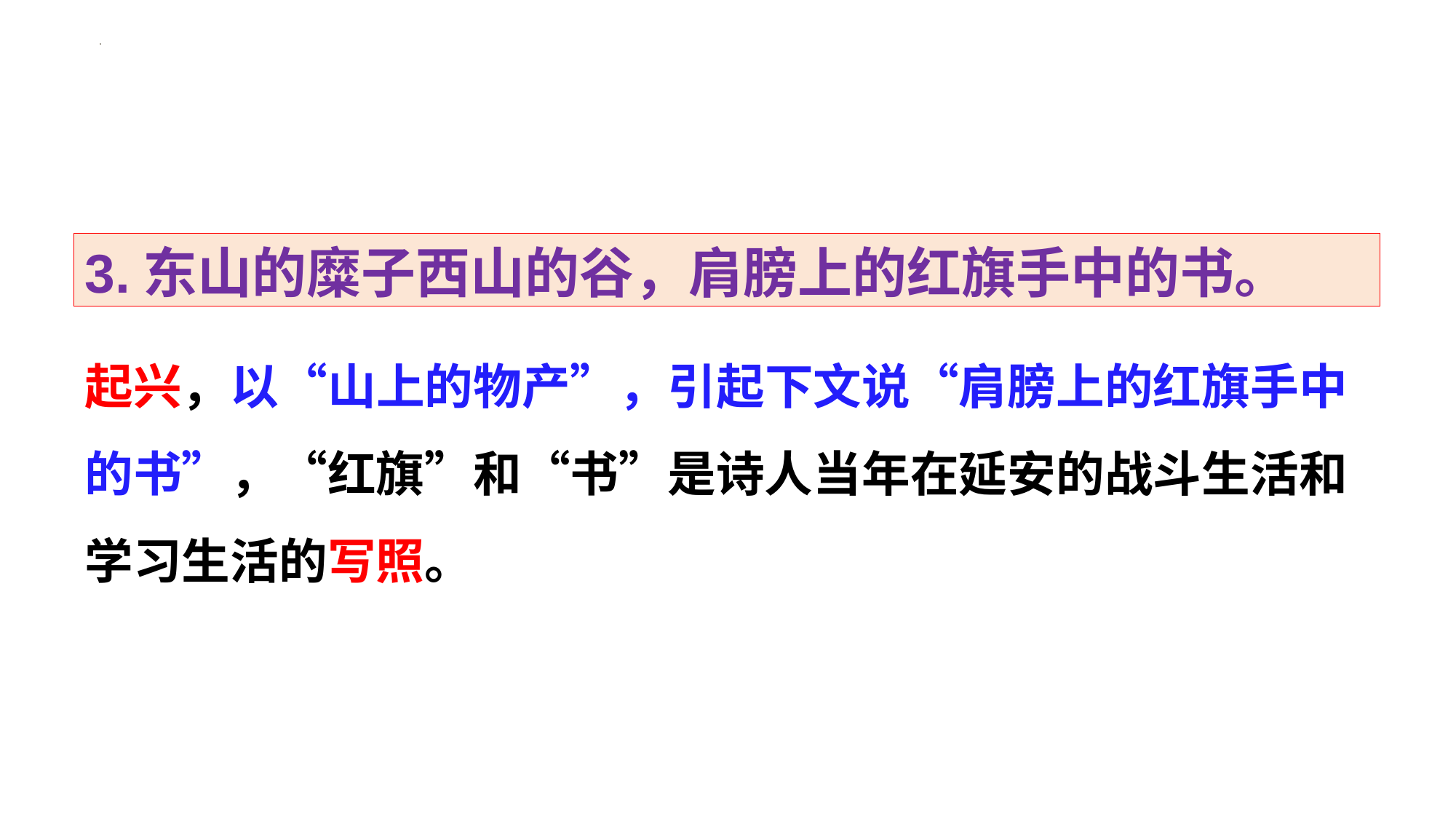

3.东山的糜子西山的谷，肩膀上的红旗手中的书。
起兴，以“山上的物产”，引起下文说“肩膀上的红旗手中的书”，“红旗”和“书”是诗人当年在延安的战斗生活和学习生活的写照。